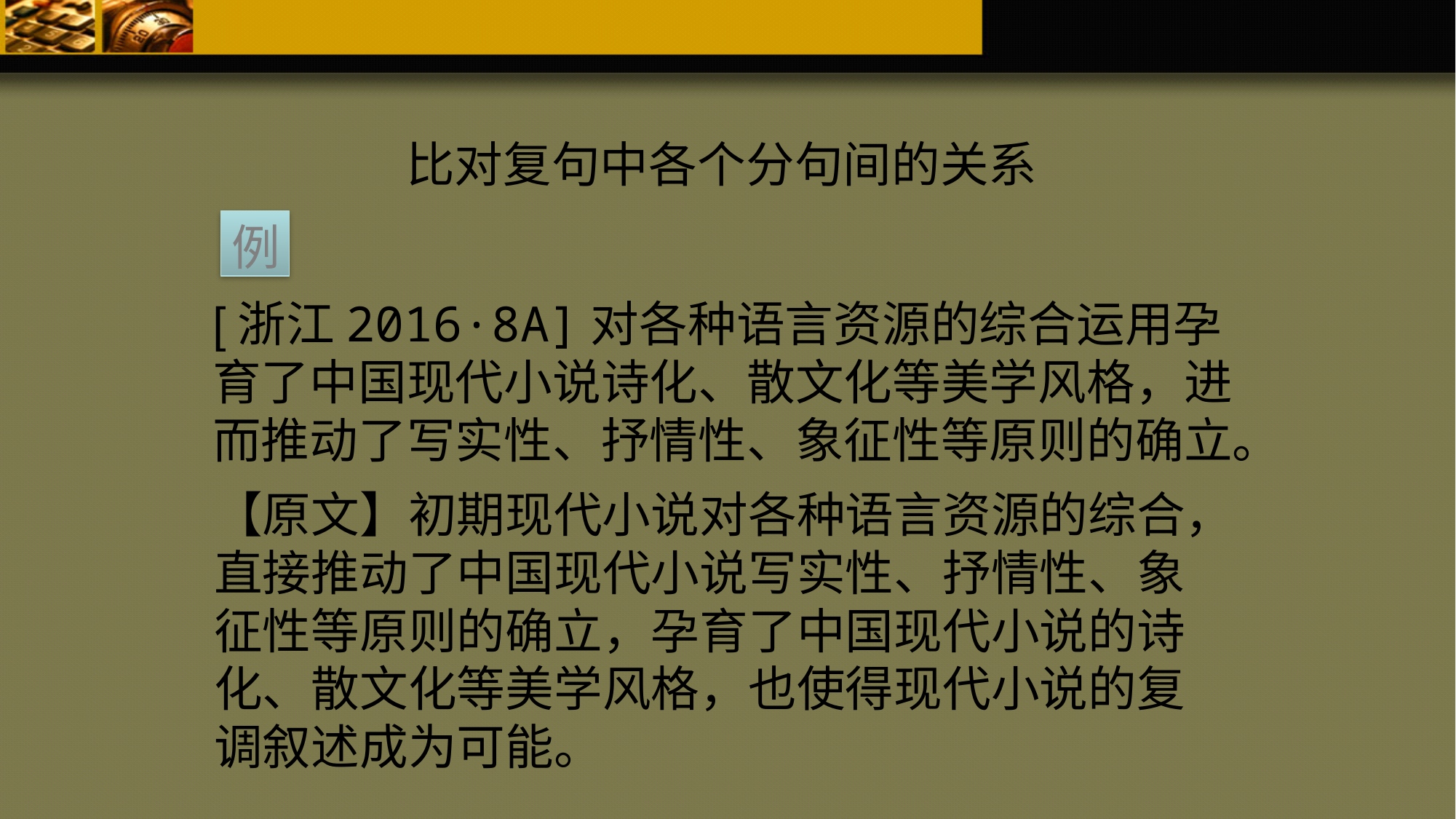

比对复句中各个分句间的关系
例
[浙江2016·8A]对各种语言资源的综合运用孕育了中国现代小说诗化、散文化等美学风格，进而推动了写实性、抒情性、象征性等原则的确立。
【原文】初期现代小说对各种语言资源的综合，直接推动了中国现代小说写实性、抒情性、象征性等原则的确立，孕育了中国现代小说的诗化、散文化等美学风格，也使得现代小说的复调叙述成为可能。